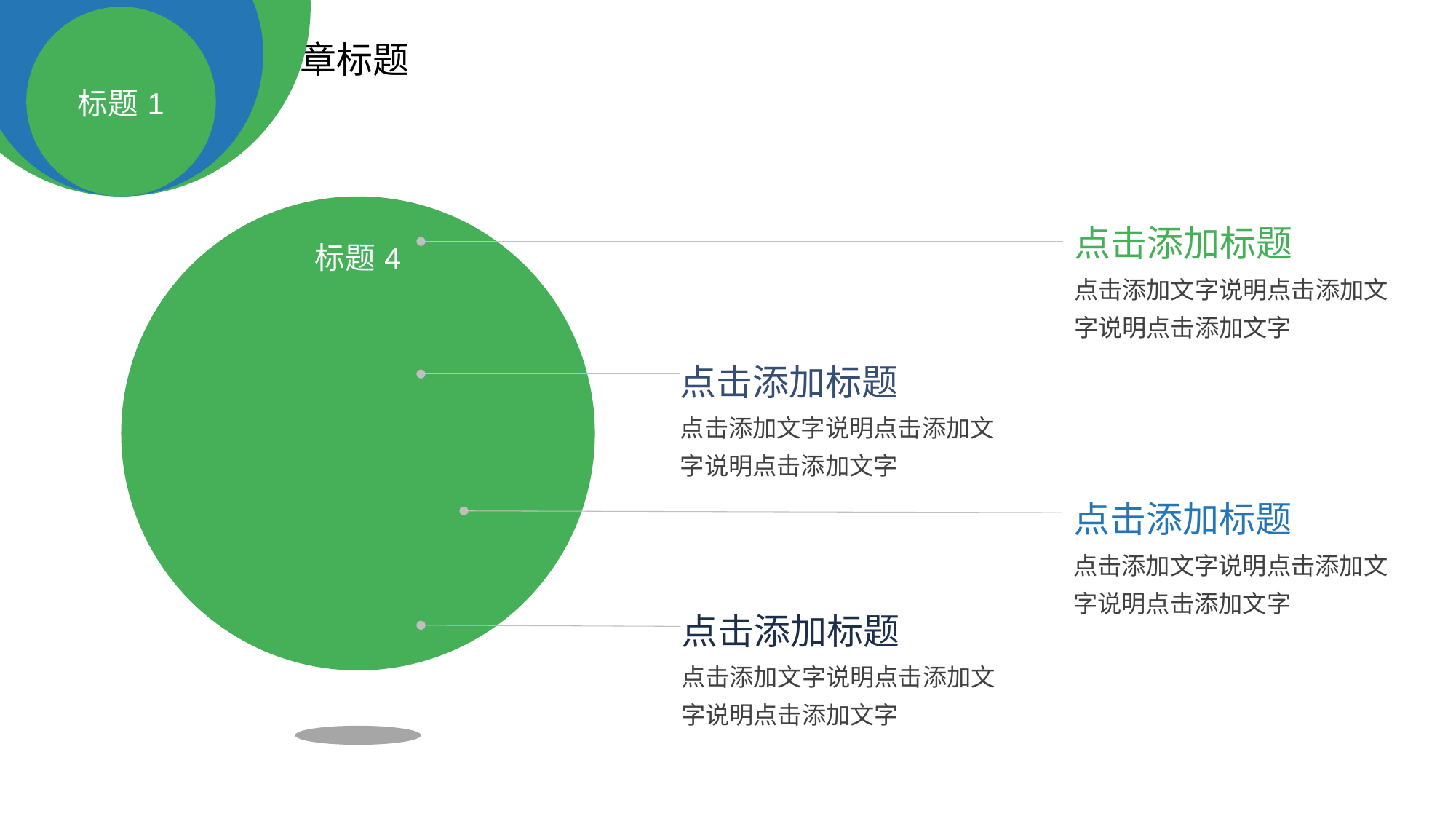

点击添加本章标题
标题4
标题1
点击添加标题
点击添加文字说明点击添加文字说明点击添加文字
点击添加标题
点击添加文字说明点击添加文字说明点击添加文字
点击添加标题
点击添加文字说明点击添加文字说明点击添加文字
点击添加标题
点击添加文字说明点击添加文字说明点击添加文字